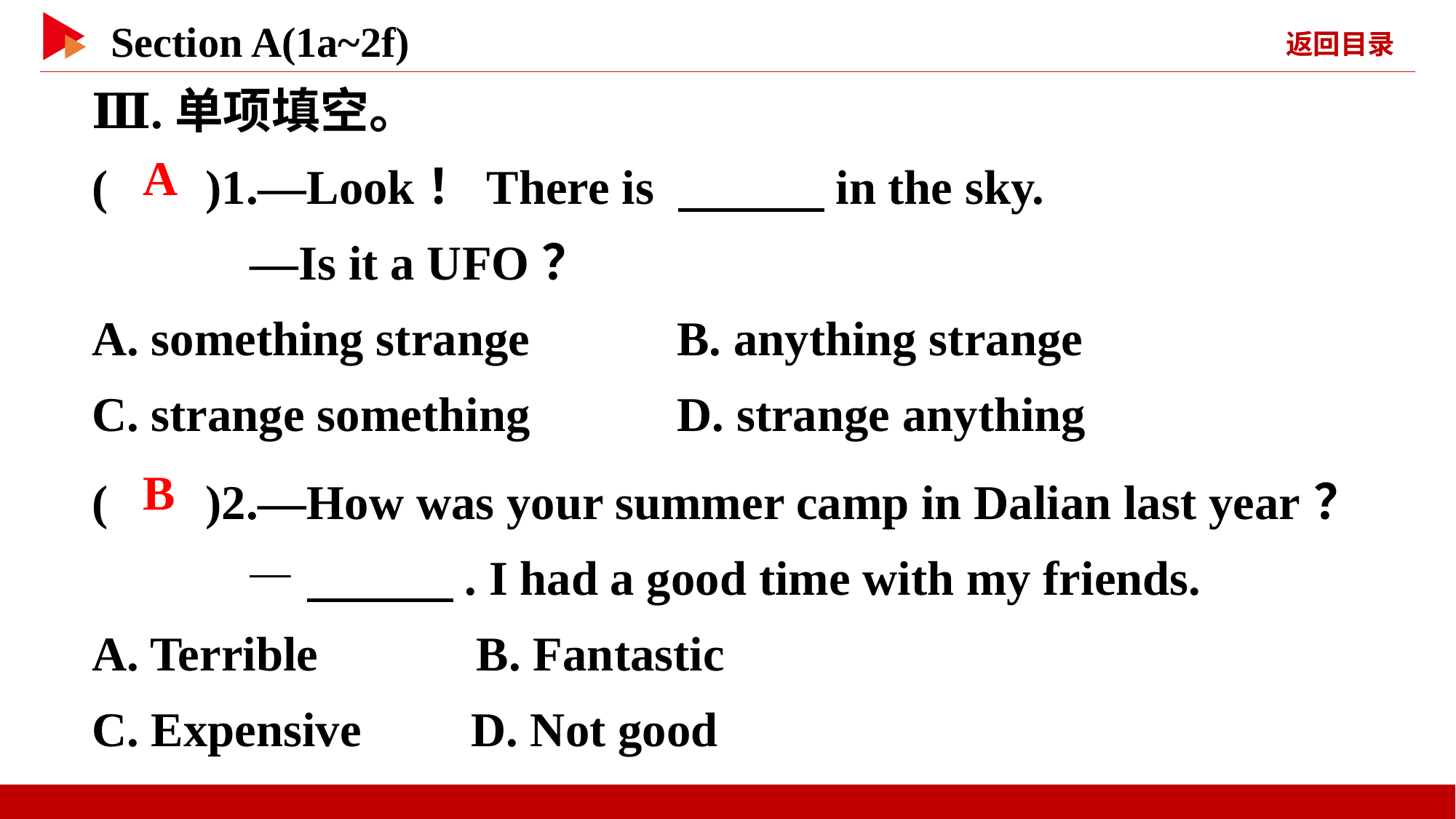

Ⅲ.单项填空。
(        )1.—Look！There is 　　　in the sky.
             —Is it a UFO？
A. something strange            B. anything strange
C. strange something            D. strange anything
   A
(        )2.—How was your summer camp in Dalian last year？
              —　　　. I had a good time with my friends.
A. Terrible             B. Fantastic
C. Expensive         D. Not good
   B